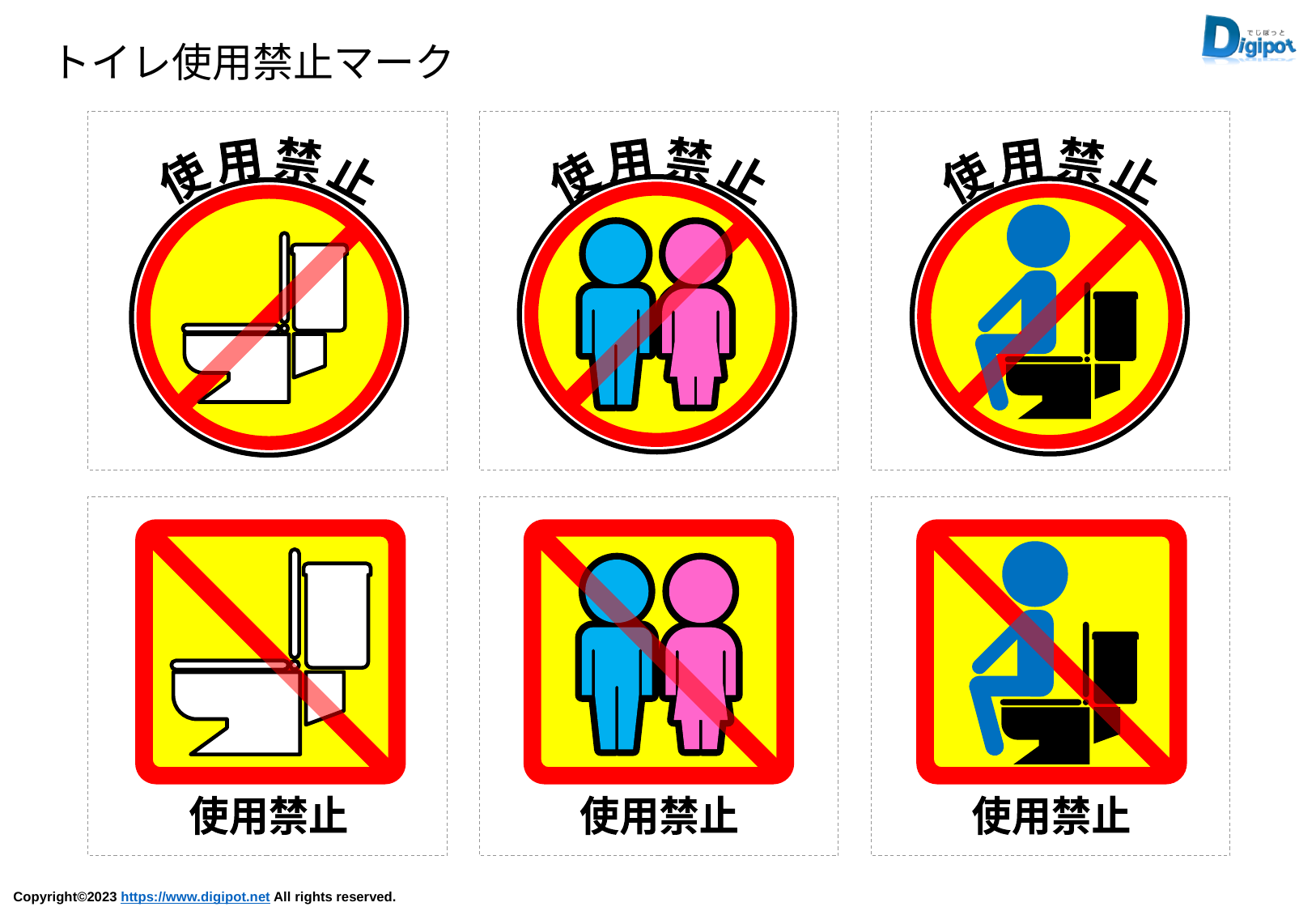

トイレ使用禁止マーク
使 用 禁 止

使 用 禁 止

使 用 禁 止

使用禁止

使用禁止

使用禁止